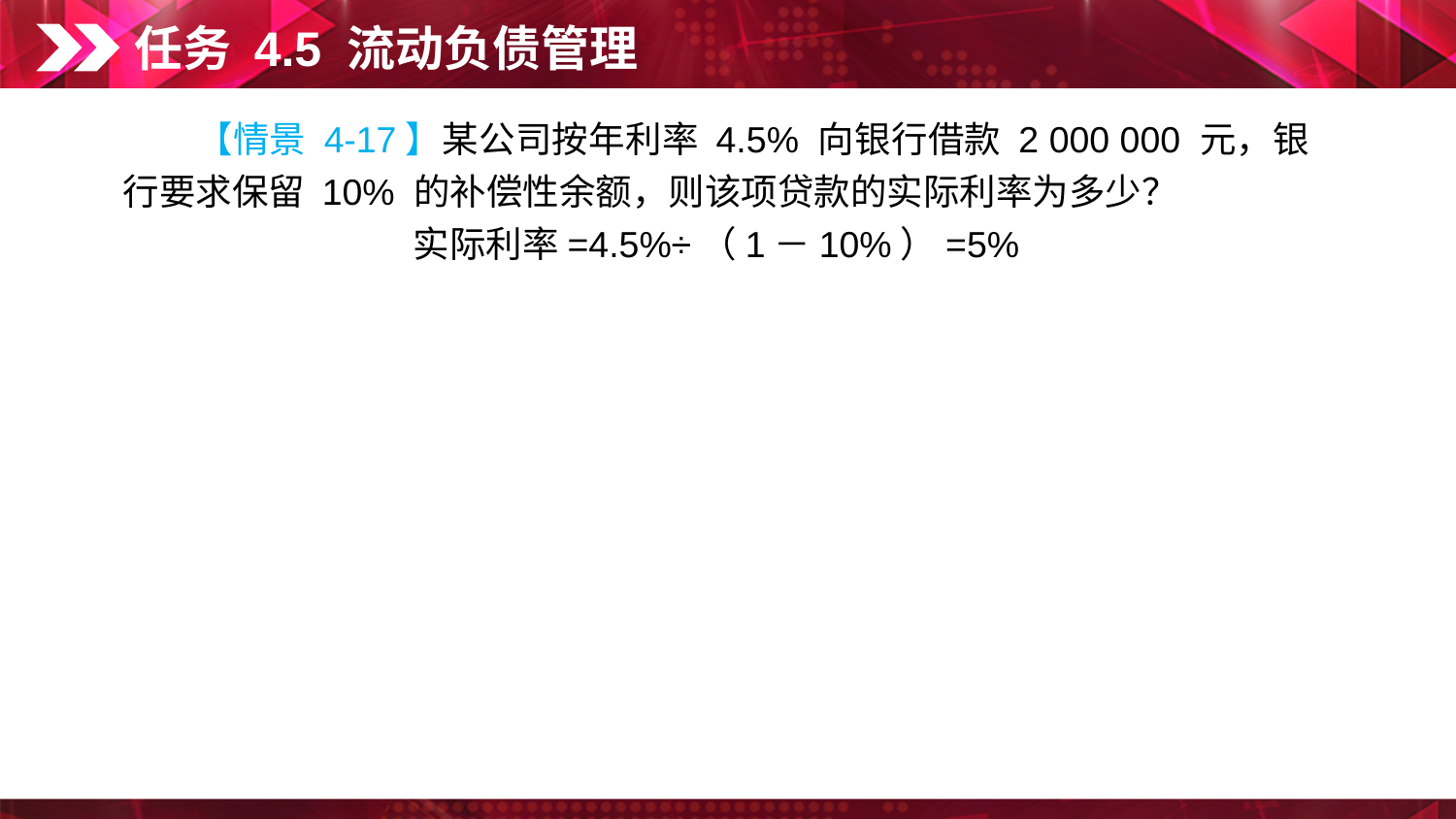

任务 4.5 流动负债管理

　　【情景 4-17】某公司按年利率 4.5% 向银行借款 2 000 000 元，银行要求保留 10% 的补偿性余额，则该项贷款的实际利率为多少？
实际利率=4.5%÷（1－10%）=5%